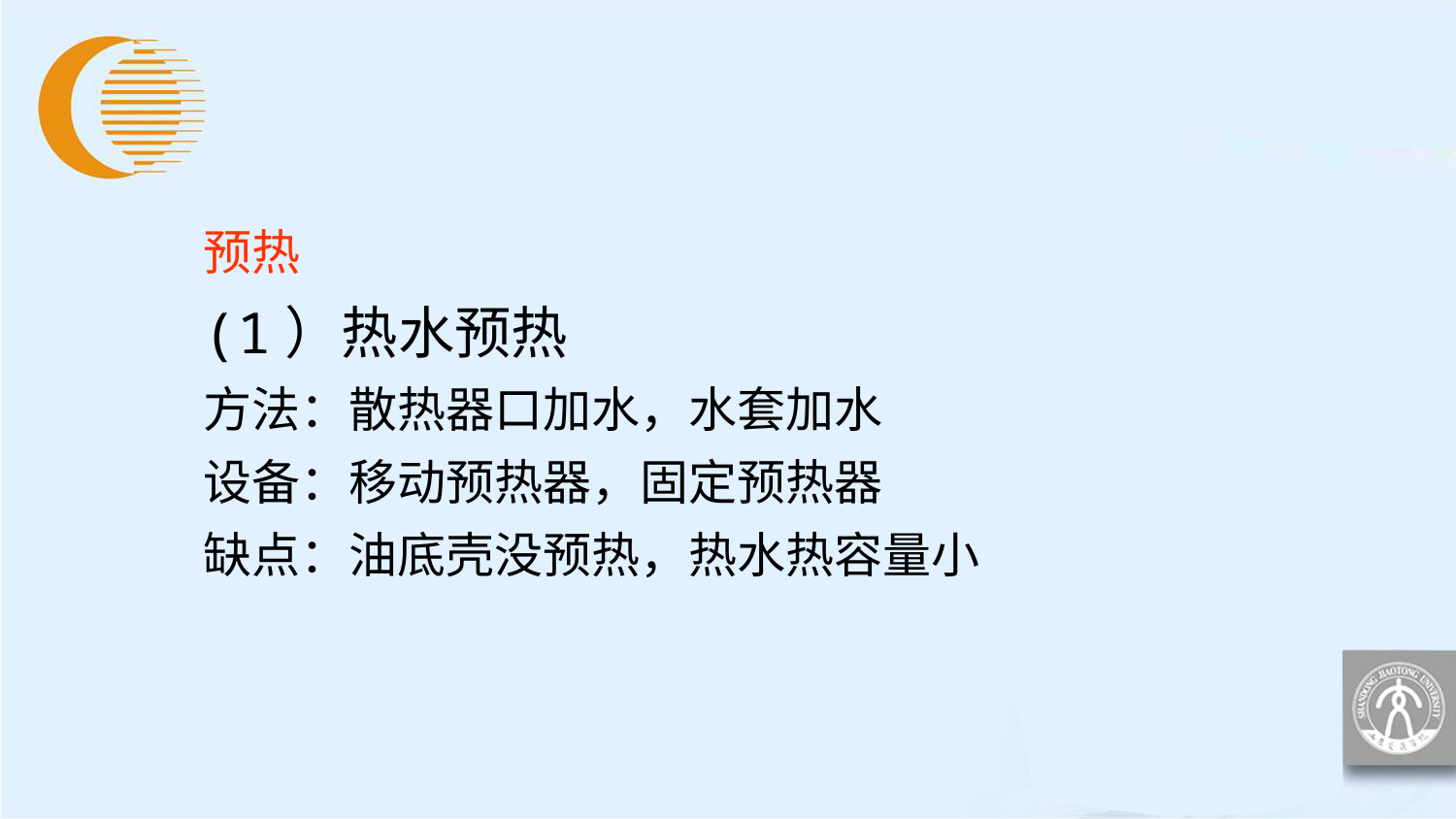

预热
(1）热水预热
方法：散热器口加水，水套加水
设备：移动预热器，固定预热器
缺点：油底壳没预热，热水热容量小